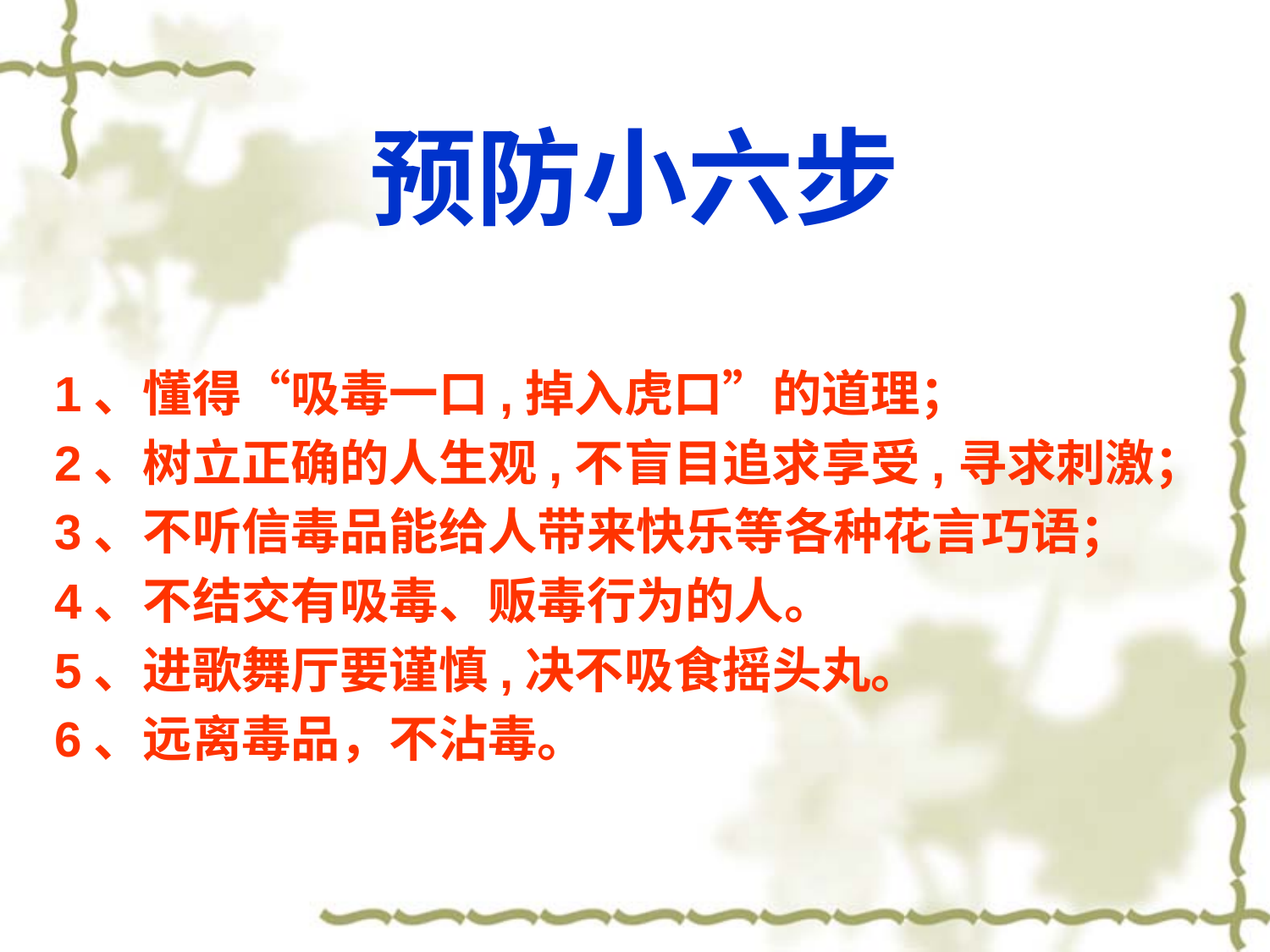

# 预防小六步

1、懂得“吸毒一口,掉入虎口”的道理；
2、树立正确的人生观,不盲目追求享受,寻求刺激；
3、不听信毒品能给人带来快乐等各种花言巧语；
4、不结交有吸毒、贩毒行为的人。
5、进歌舞厅要谨慎,决不吸食摇头丸。
6、远离毒品，不沾毒。